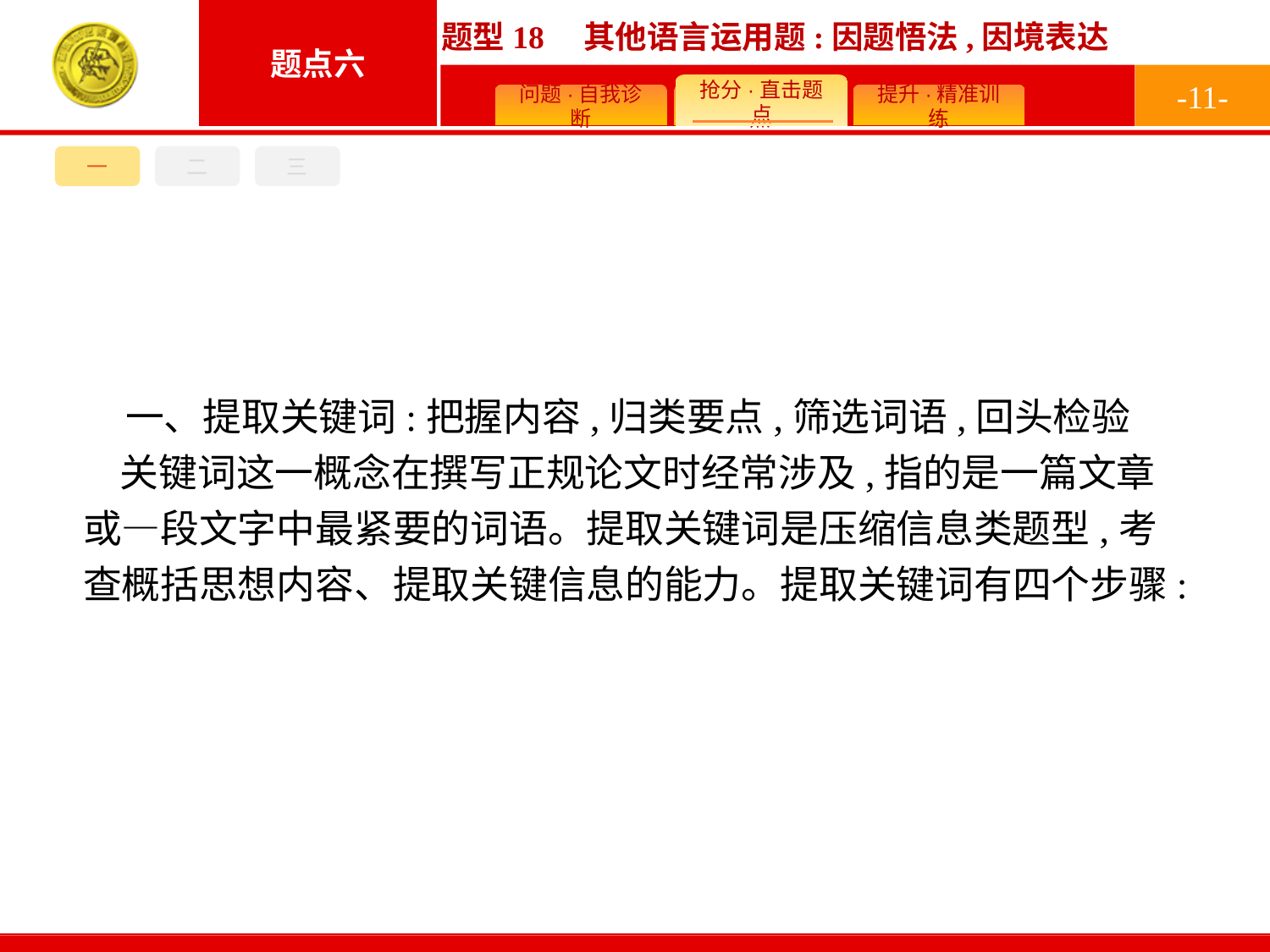

-11-
一
二
三
一、提取关键词:把握内容,归类要点,筛选词语,回头检验
关键词这一概念在撰写正规论文时经常涉及,指的是一篇文章或—段文字中最紧要的词语。提取关键词是压缩信息类题型,考查概括思想内容、提取关键信息的能力。提取关键词有四个步骤: